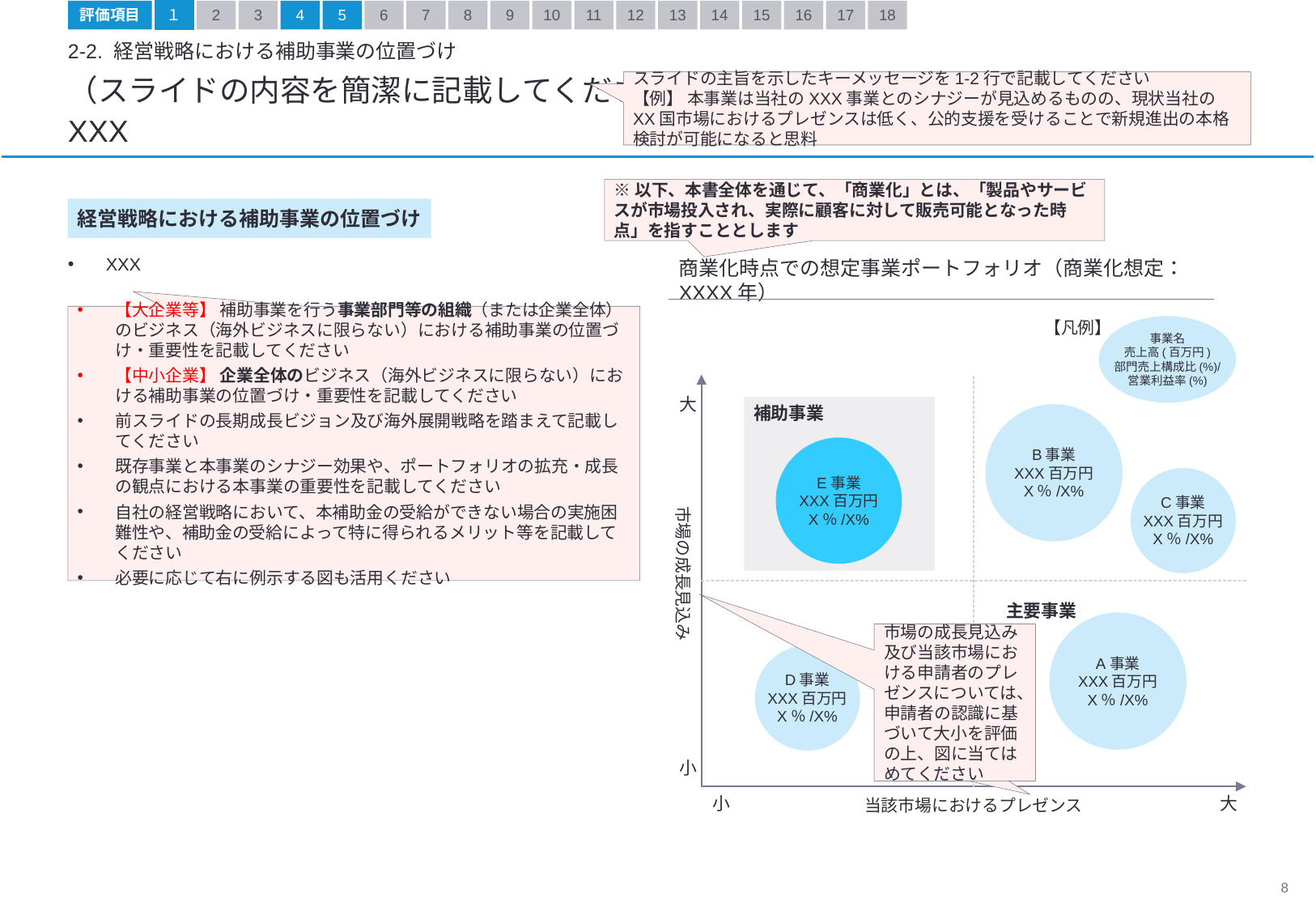

評価項目
１
2
3
4
5
6
7
8
9
10
11
12
13
14
15
16
17
18
2-2. 経営戦略における補助事業の位置づけ
（スライドの内容を簡潔に記載してください）
XXX
スライドの主旨を示したキーメッセージを1-2行で記載してください
【例】 本事業は当社のXXX事業とのシナジーが見込めるものの、現状当社のXX国市場におけるプレゼンスは低く、公的支援を受けることで新規進出の本格検討が可能になると思料
※以下、本書全体を通じて、「商業化」とは、「製品やサービスが市場投入され、実際に顧客に対して販売可能となった時点」を指すこととします
経営戦略における補助事業の位置づけ
XXX
商業化時点での想定事業ポートフォリオ（商業化想定：XXXX年）
【凡例】
事業名
売上高(百万円)
部門売上構成比(%)/
営業利益率(%)
補助事業
B事業
XXX百万円
X％/X%
E事業
XXX百万円
X％/X%
C事業
XXX百万円
X％/X%
市場の成長見込み
主要事業
A事業
XXX百万円
X％/X%
D事業
XXX百万円
X％/X%
当該市場におけるプレゼンス
大
小
小
大
【大企業等】 補助事業を行う事業部門等の組織（または企業全体）のビジネス（海外ビジネスに限らない）における補助事業の位置づけ・重要性を記載してください
【中小企業】 企業全体のビジネス（海外ビジネスに限らない）における補助事業の位置づけ・重要性を記載してください
前スライドの長期成長ビジョン及び海外展開戦略を踏まえて記載してください
既存事業と本事業のシナジー効果や、ポートフォリオの拡充・成長の観点における本事業の重要性を記載してください
自社の経営戦略において、本補助金の受給ができない場合の実施困難性や、補助金の受給によって特に得られるメリット等を記載してください
必要に応じて右に例示する図も活用ください
市場の成長見込み及び当該市場における申請者のプレゼンスについては、申請者の認識に基づいて大小を評価の上、図に当てはめてください
市場の成長見込み及び当該市場における申請者のプレゼンスについては、申請者の認識に基づいて大小を評価の上、図に当てはめてください